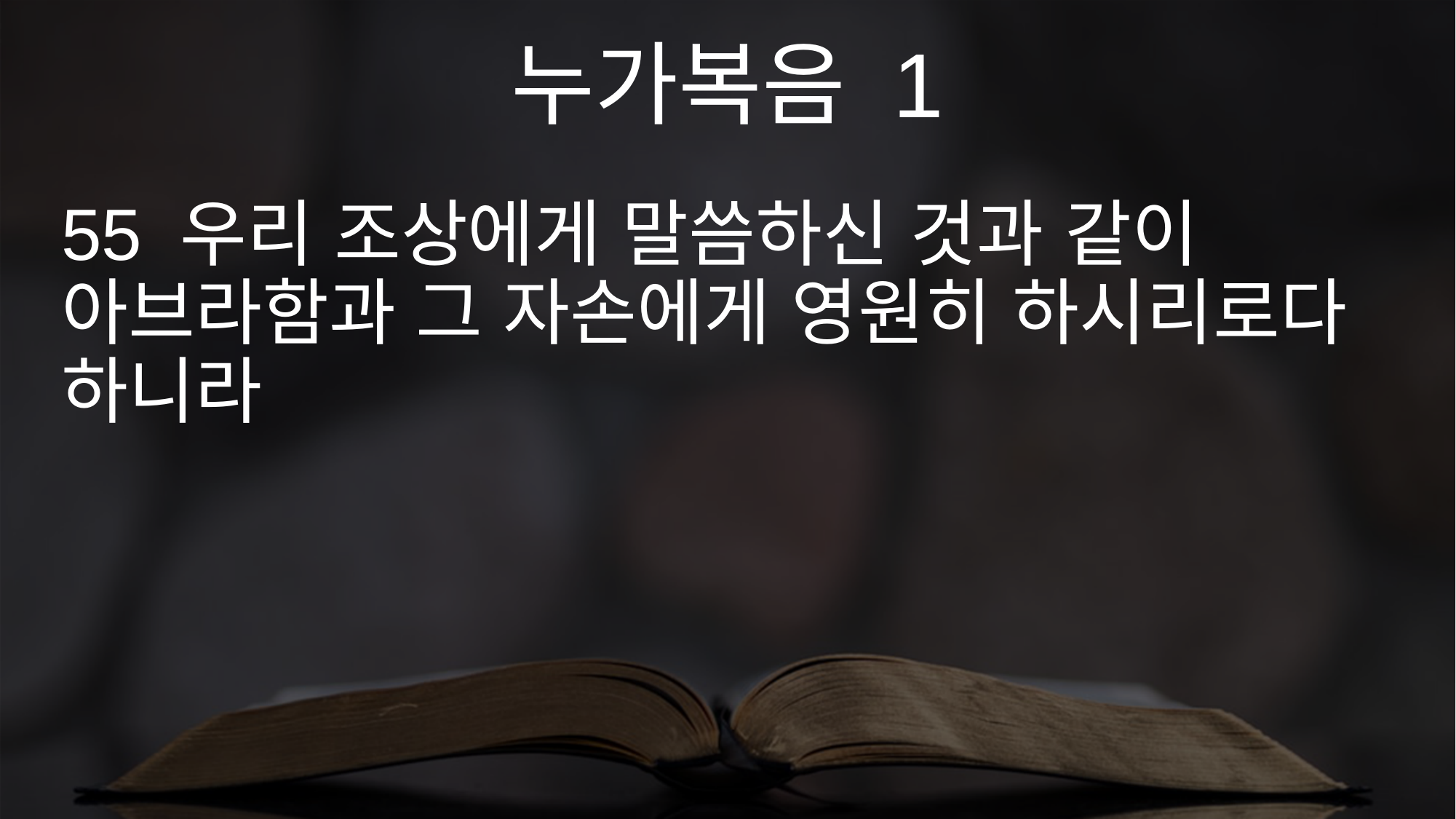

누가복음 1
55 우리 조상에게 말씀하신 것과 같이 아브라함과 그 자손에게 영원히 하시리로다 하니라